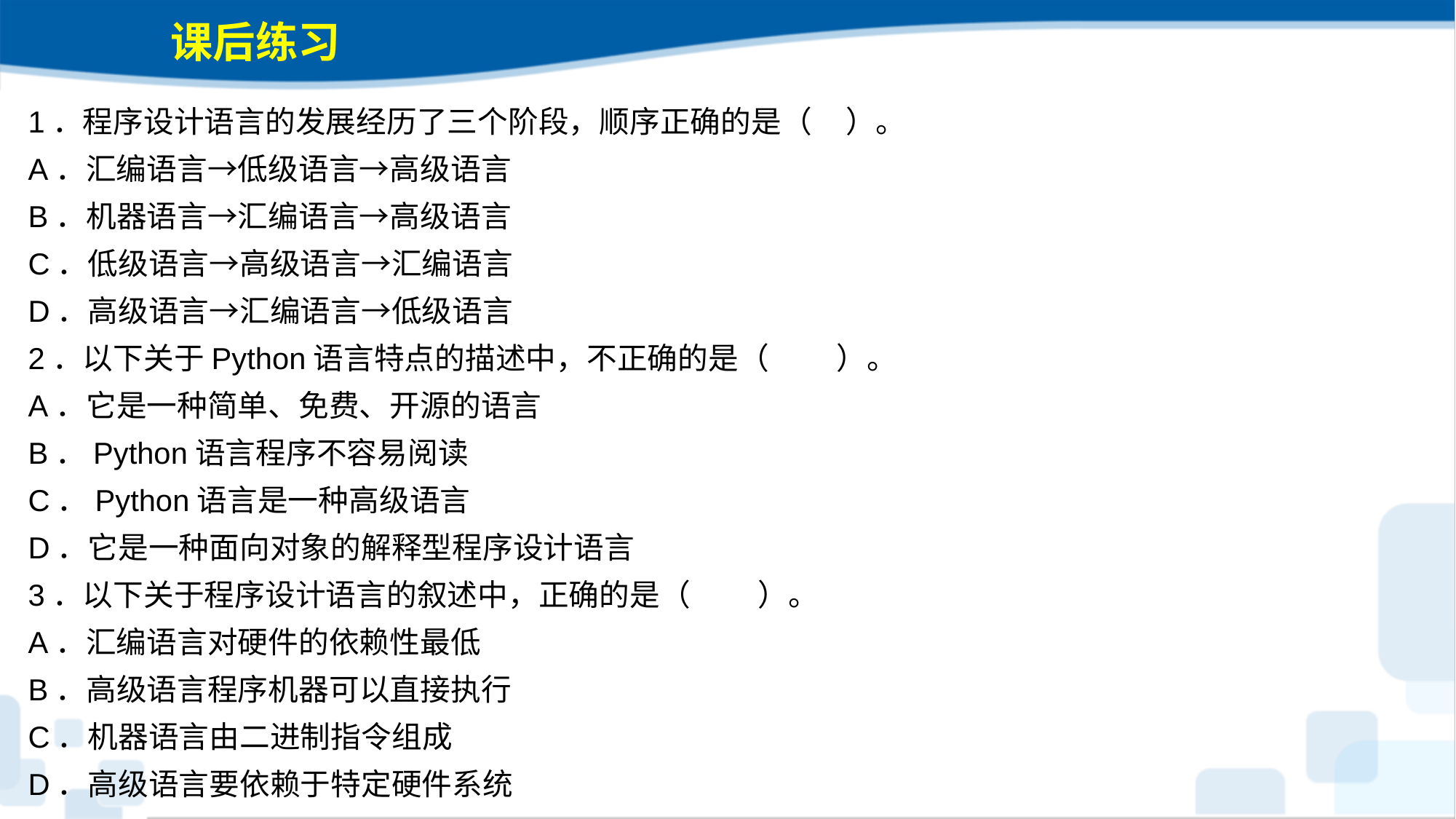

课后练习
1．程序设计语言的发展经历了三个阶段，顺序正确的是（     ）。
A．汇编语言→低级语言→高级语言
B．机器语言→汇编语言→高级语言
C．低级语言→高级语言→汇编语言
D．高级语言→汇编语言→低级语言
2．以下关于Python语言特点的描述中，不正确的是（　 　）。
A．它是一种简单、免费、开源的语言
B．Python语言程序不容易阅读
C．Python语言是一种高级语言
D．它是一种面向对象的解释型程序设计语言
3．以下关于程序设计语言的叙述中，正确的是（　 　）。
A．汇编语言对硬件的依赖性最低
B．高级语言程序机器可以直接执行
C．机器语言由二进制指令组成
D．高级语言要依赖于特定硬件系统